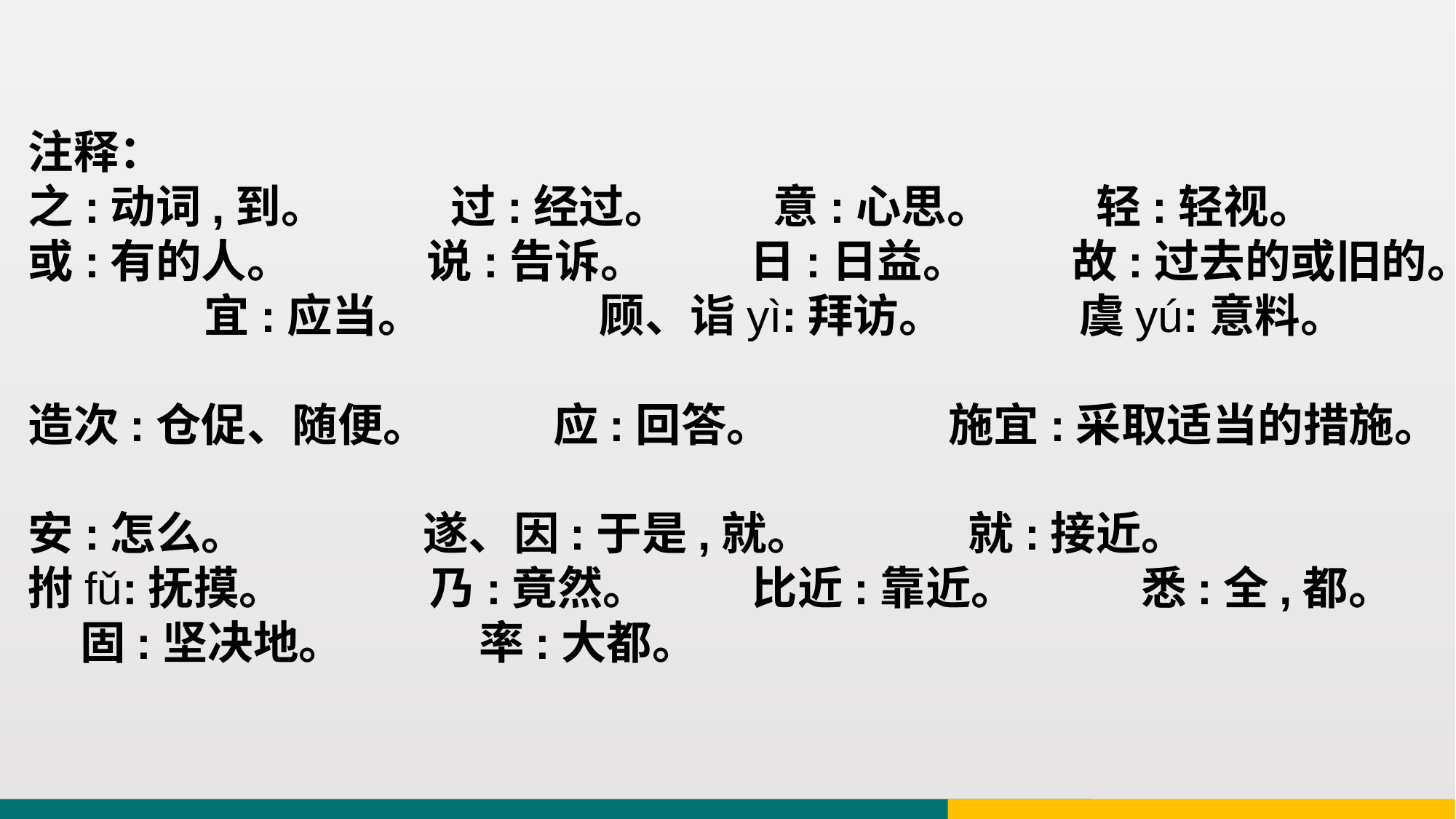

注释：
之:动词,到。            过:经过。          意:心思。          轻:轻视。
或:有的人。             说:告诉。          日:日益。          故:过去的或旧的。                 宜:应当。                 顾、诣yì:拜访。             虞yú:意料。
造次:仓促、随便。            应:回答。                 施宜:采取适当的措施。
安:怎么。                 遂、因:于是,就。               就:接近。
拊fǔ:抚摸。              乃:竟然。          比近:靠近。            悉:全,都。         固:坚决地。             率:大都。